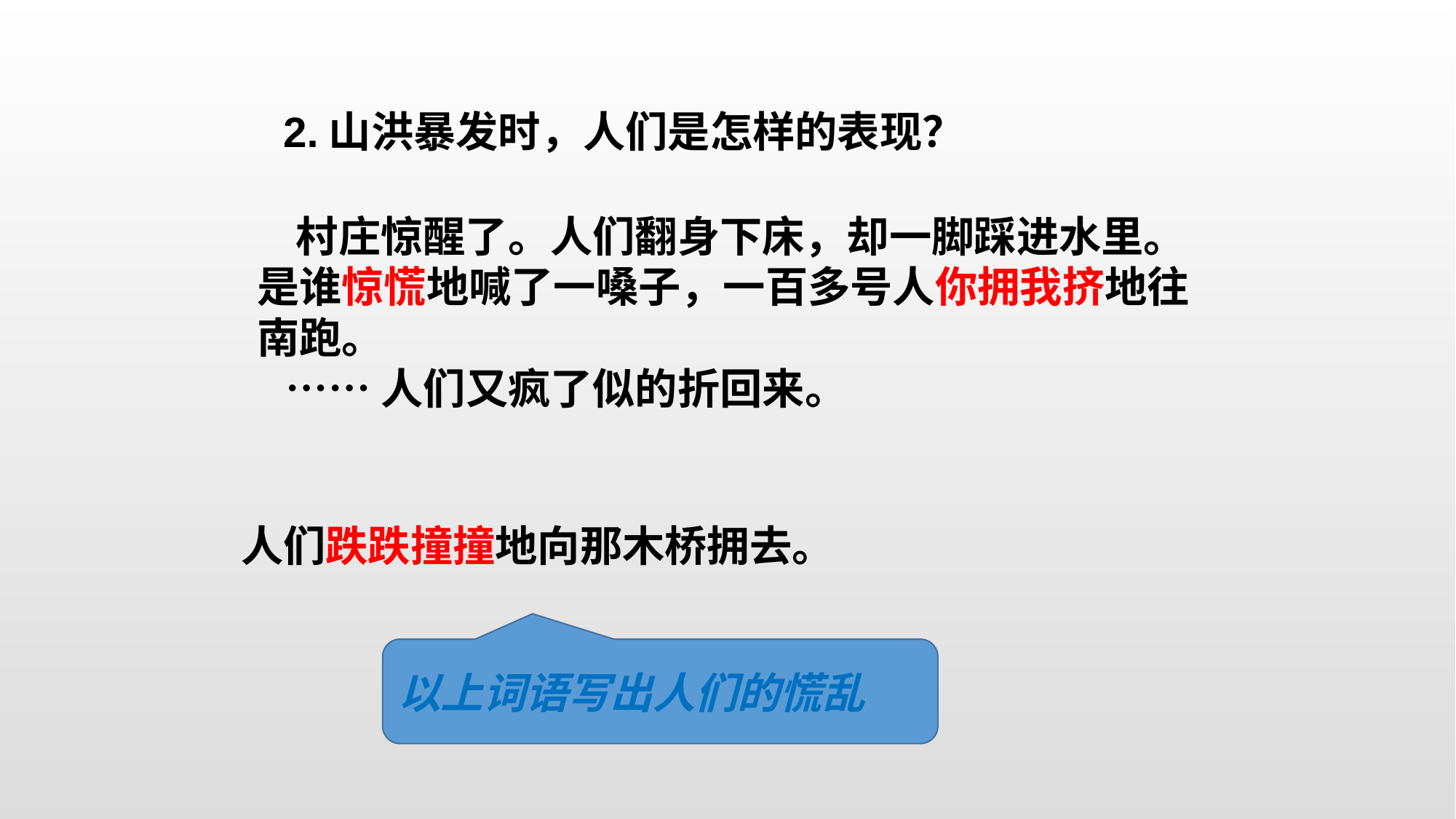

2.山洪暴发时，人们是怎样的表现？
   村庄惊醒了。人们翻身下床，却一脚踩进水里。是谁惊慌地喊了一嗓子，一百多号人你拥我挤地往南跑。
   ……人们又疯了似的折回来。
    人们跌跌撞撞地向那木桥拥去。

以上词语写出人们的慌乱